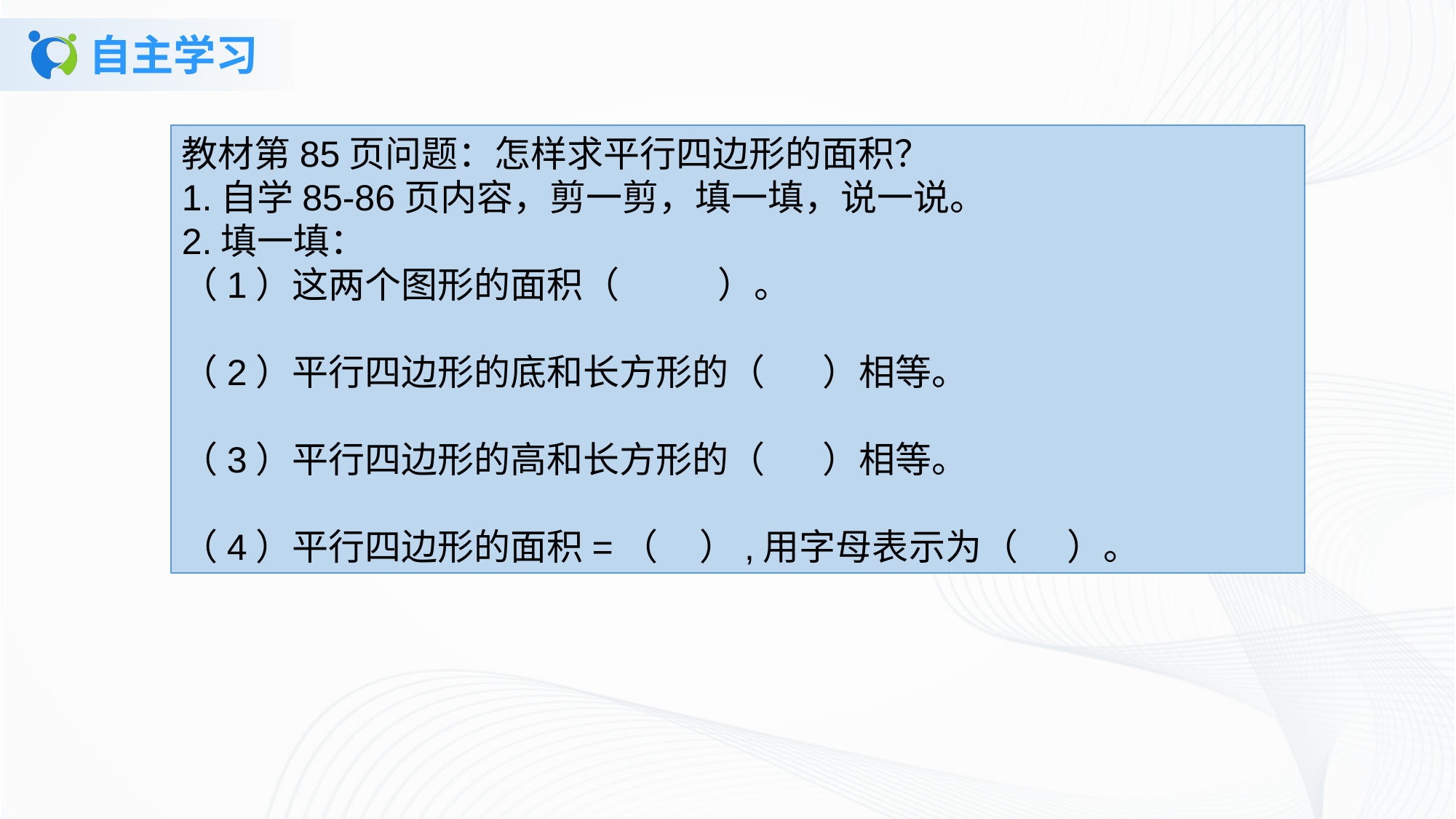

# 自主学习
教材第85页问题：怎样求平行四边形的面积？1.自学85-86页内容，剪一剪，填一填，说一说。2.填一填：（1）这两个图形的面积（            ）。（2）平行四边形的底和长方形的（       ）相等。
（3）平行四边形的高和长方形的（       ）相等。 （4）平行四边形的面积=（     ）,用字母表示为（      ）。